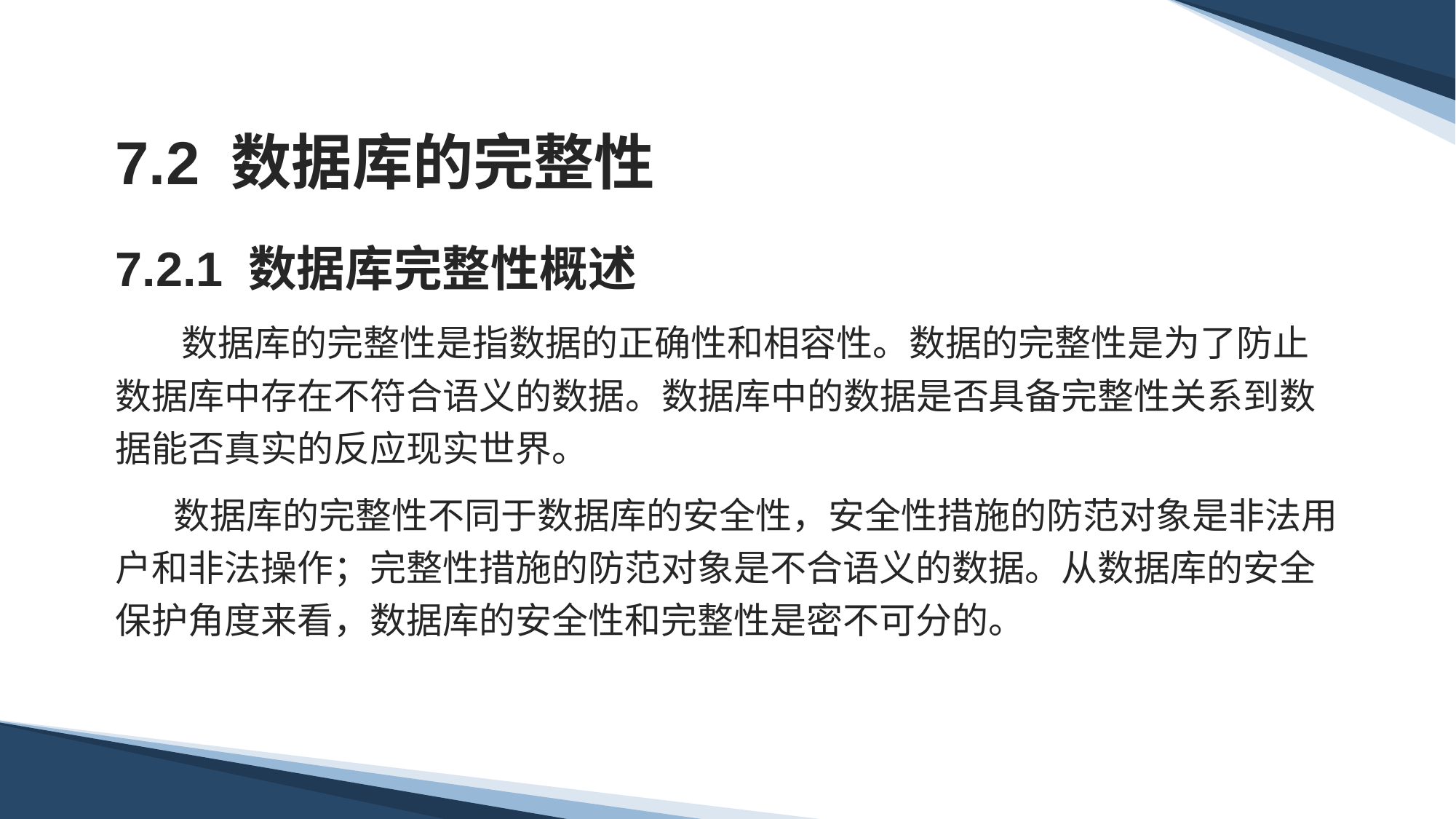

# 7.2 数据库的完整性
7.2.1 数据库完整性概述
       数据库的完整性是指数据的正确性和相容性。数据的完整性是为了防止数据库中存在不符合语义的数据。数据库中的数据是否具备完整性关系到数据能否真实的反应现实世界。
      数据库的完整性不同于数据库的安全性，安全性措施的防范对象是非法用户和非法操作；完整性措施的防范对象是不合语义的数据。从数据库的安全保护角度来看，数据库的安全性和完整性是密不可分的。